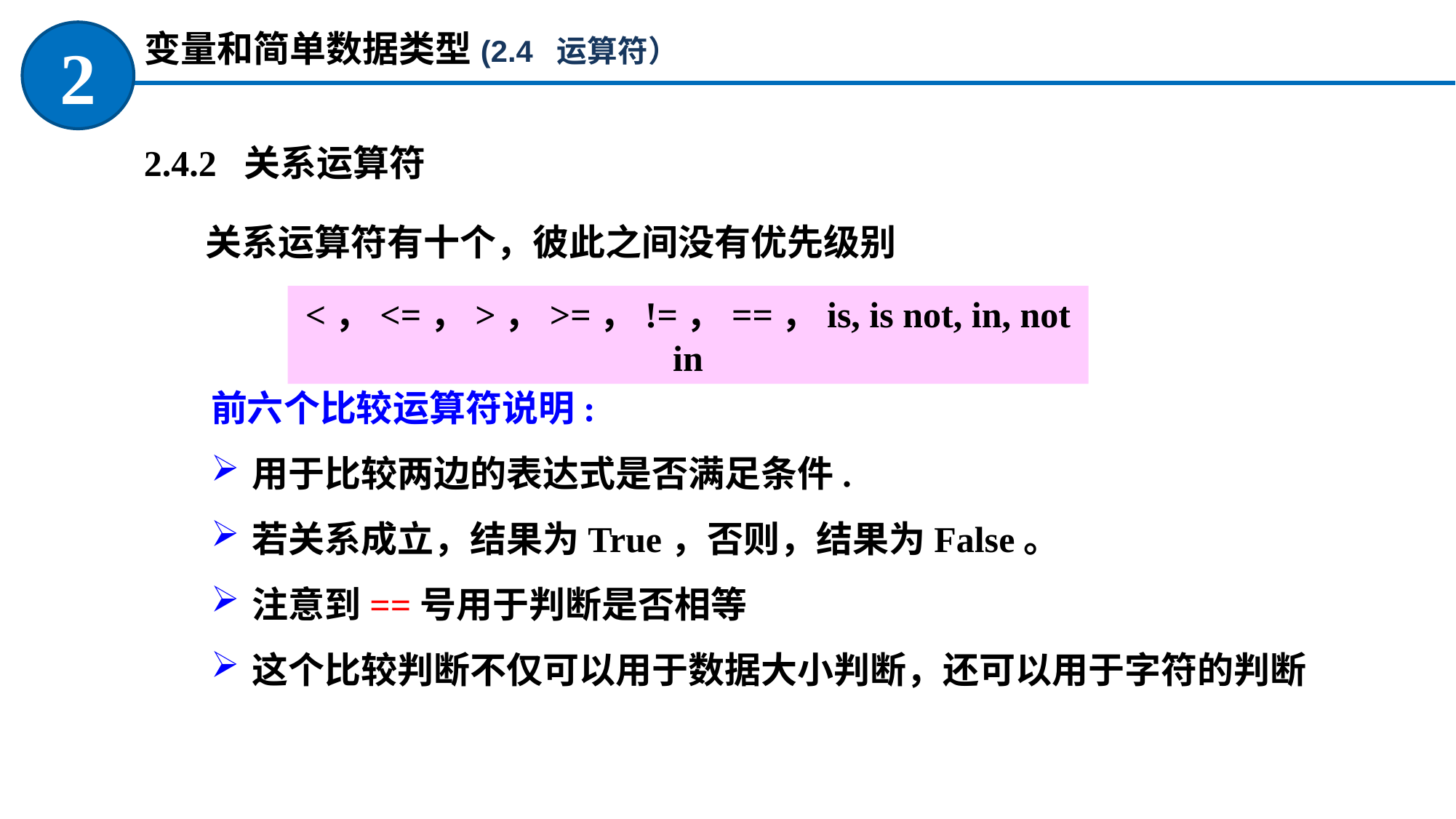

变量和简单数据类型(2.4  运算符）
2
2.4.2  关系运算符
关系运算符有十个，彼此之间没有优先级别
<，<=，>，>=，!=，==，is, is not, in, not in
前六个比较运算符说明:
用于比较两边的表达式是否满足条件.
若关系成立，结果为True，否则，结果为False。
注意到==号用于判断是否相等
这个比较判断不仅可以用于数据大小判断，还可以用于字符的判断